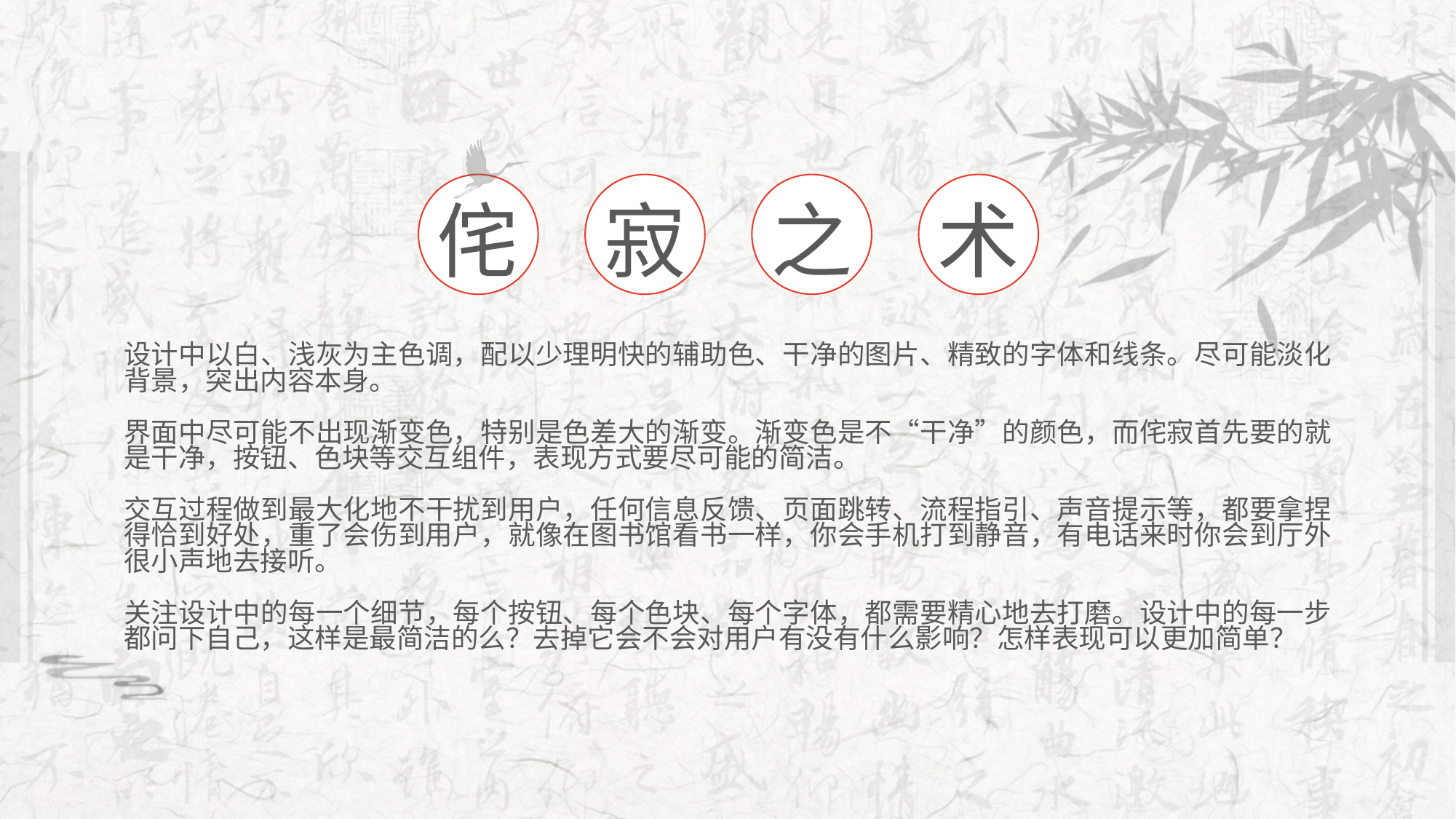

侘
寂
之
术
设计中以白、浅灰为主色调，配以少理明快的辅助色、干净的图片、精致的字体和线条。尽可能淡化背景，突出内容本身。

界面中尽可能不出现渐变色，特别是色差大的渐变。渐变色是不“干净”的颜色，而侘寂首先要的就是干净，按钮、色块等交互组件，表现方式要尽可能的简洁。

交互过程做到最大化地不干扰到用户，任何信息反馈、页面跳转、流程指引、声音提示等，都要拿捏得恰到好处，重了会伤到用户，就像在图书馆看书一样，你会手机打到静音，有电话来时你会到厅外很小声地去接听。

关注设计中的每一个细节，每个按钮、每个色块、每个字体，都需要精心地去打磨。设计中的每一步都问下自己，这样是最简洁的么？去掉它会不会对用户有没有什么影响？怎样表现可以更加简单？